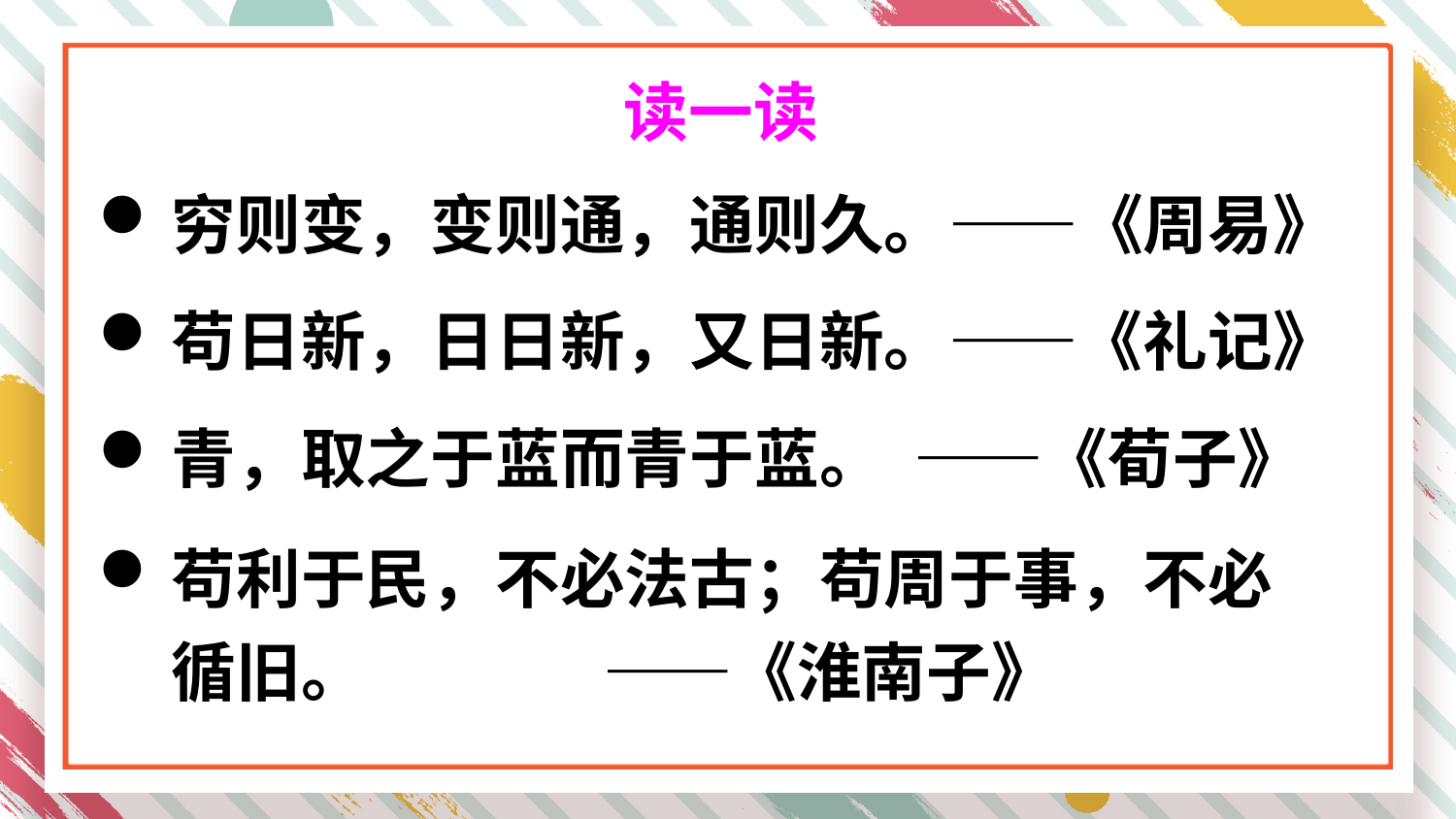

读一读
穷则变，变则通，通则久。——《周易》
苟日新，日日新，又日新。——《礼记》
青，取之于蓝而青于蓝。  ——《荀子》
苟利于民，不必法古；苟周于事，不必循旧。                ——《淮南子》